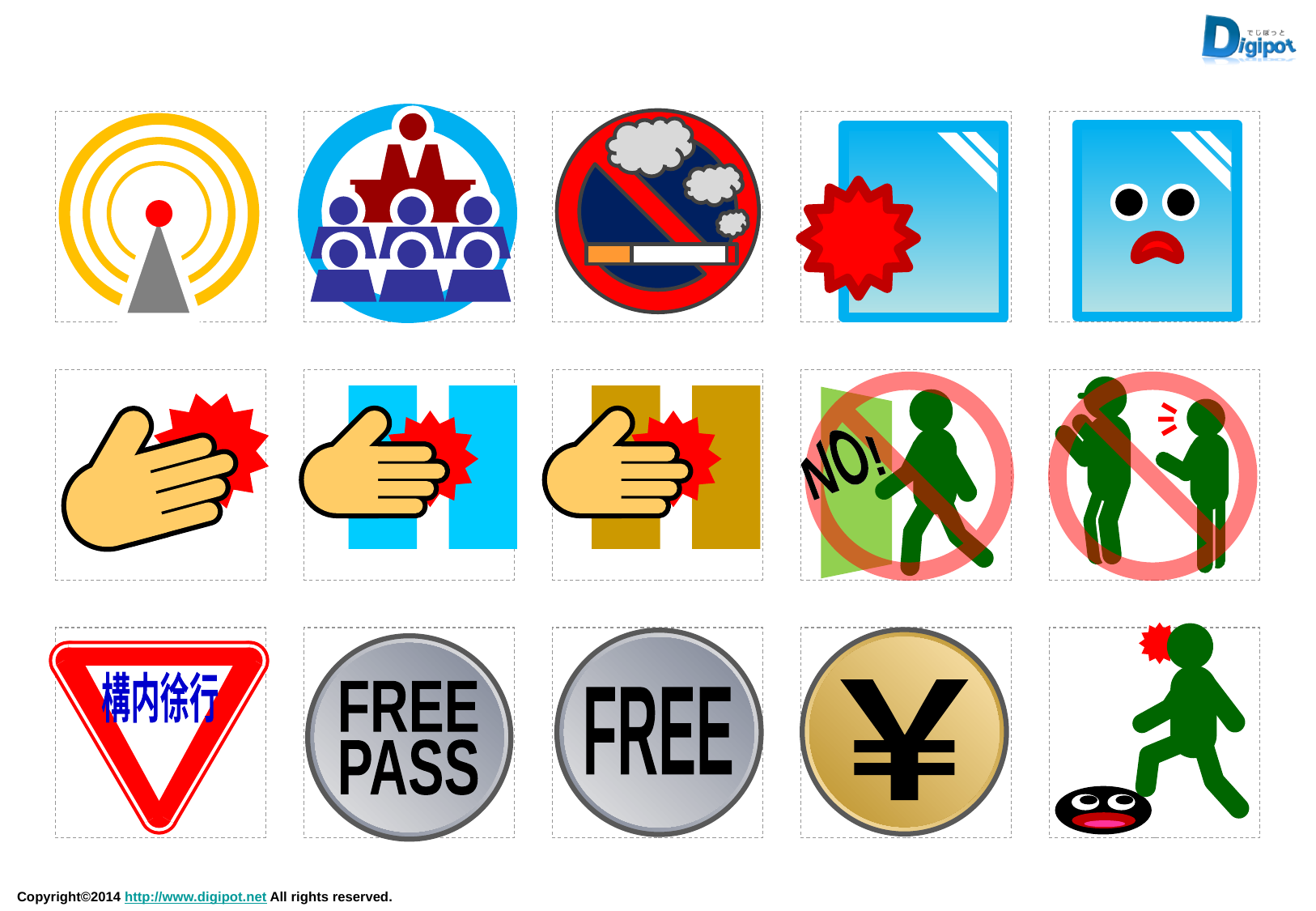

NO!
NO!

￥

FREE

FREE
PASS

構内徐行